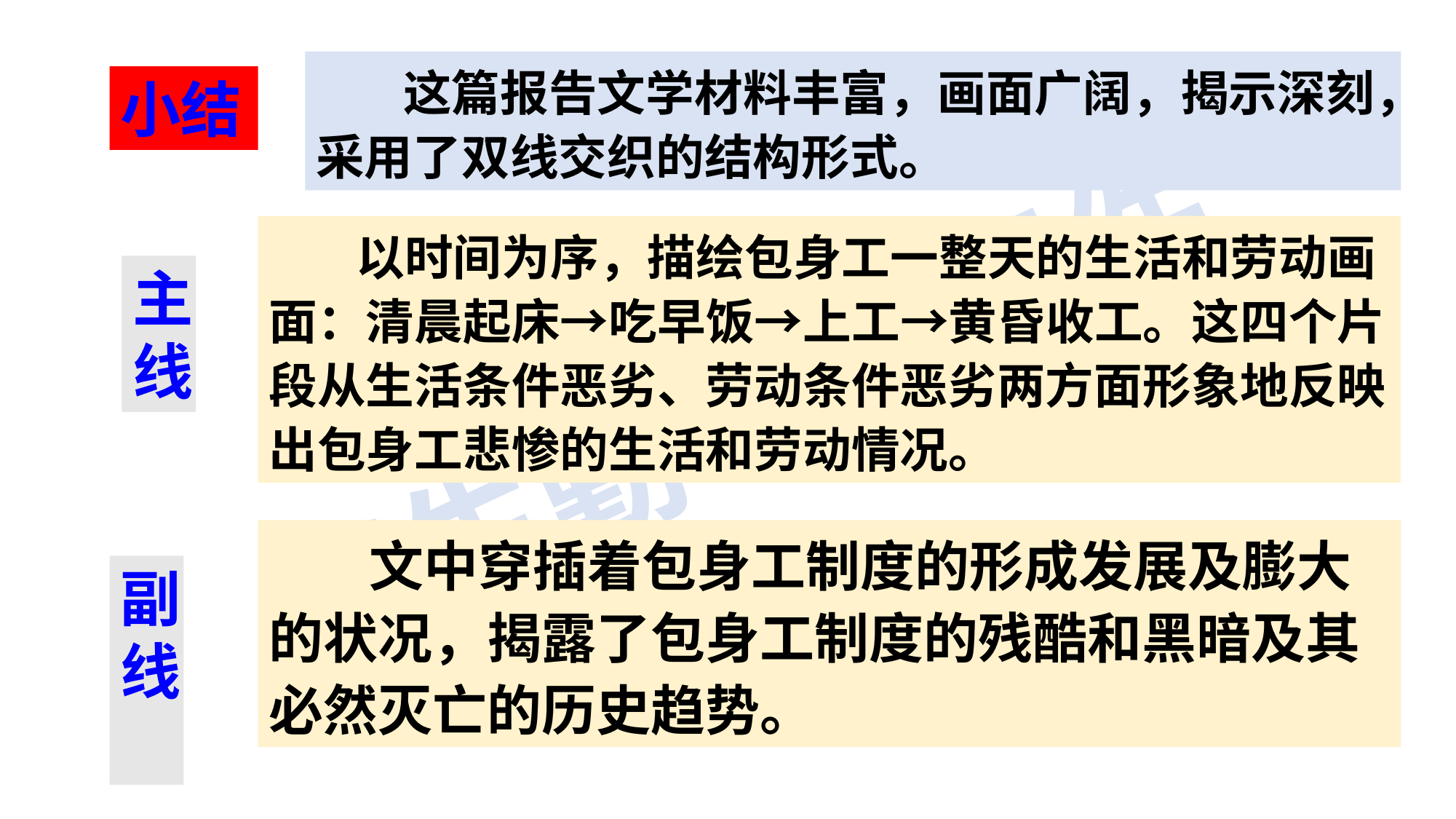

这篇报告文学材料丰富，画面广阔，揭示深刻，采用了双线交织的结构形式。
小结
        以时间为序，描绘包身工一整天的生活和劳动画面：清晨起床→吃早饭→上工→黄昏收工。这四个片段从生活条件恶劣、劳动条件恶劣两方面形象地反映出包身工悲惨的生活和劳动情况。
主线

        文中穿插着包身工制度的形成发展及膨大的状况，揭露了包身工制度的残酷和黑暗及其必然灭亡的历史趋势。
副线